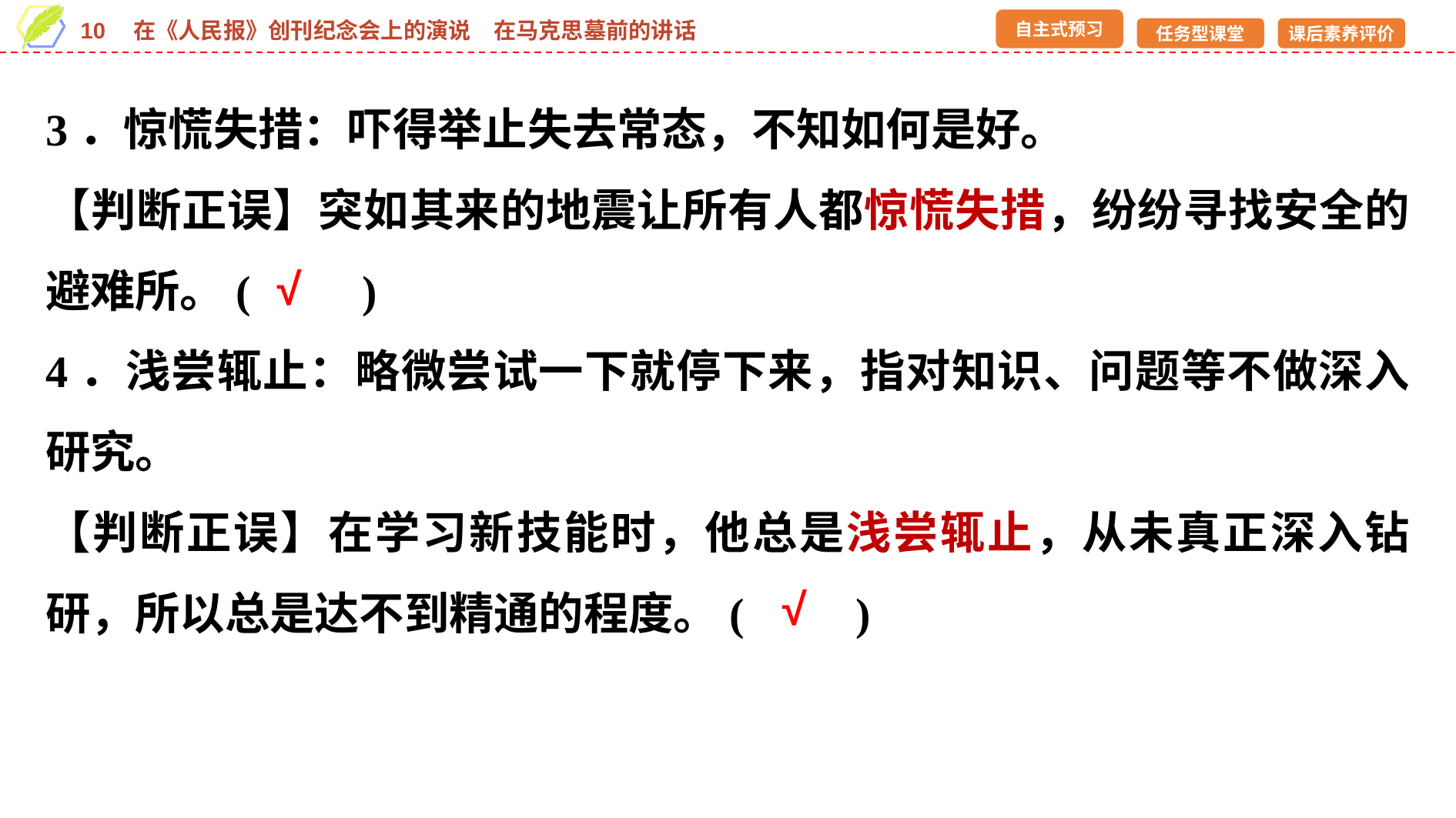

3．惊慌失措：吓得举止失去常态，不知如何是好。
【判断正误】突如其来的地震让所有人都惊慌失措，纷纷寻找安全的避难所。(　　)
4．浅尝辄止：略微尝试一下就停下来，指对知识、问题等不做深入研究。
【判断正误】在学习新技能时，他总是浅尝辄止，从未真正深入钻研，所以总是达不到精通的程度。(　　)
√
√